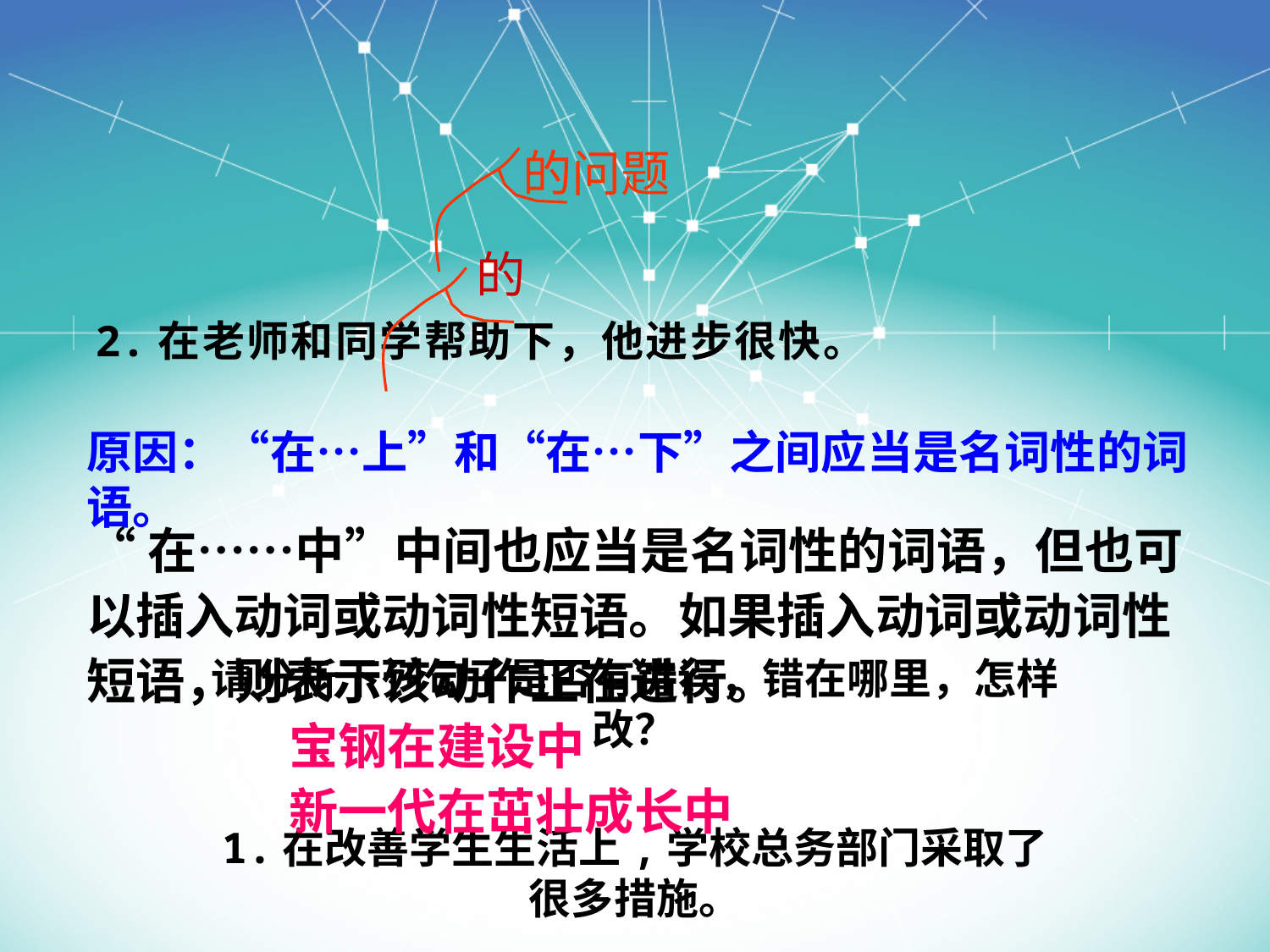

的问题

的

2.在老师和同学帮助下，他进步很快。
原因：“在…上”和“在…下”之间应当是名词性的词语。
#
“在……中”中间也应当是名词性的词语，但也可以插入动词或动词性短语。如果插入动词或动词性短语，则表示该动作正在进行。
                 宝钢在建设中
                 新一代在茁壮成长中
请分析下列句子是否有错误，错在哪里，怎样改？

1.在改善学生生活上,学校总务部门采取了很多措施。